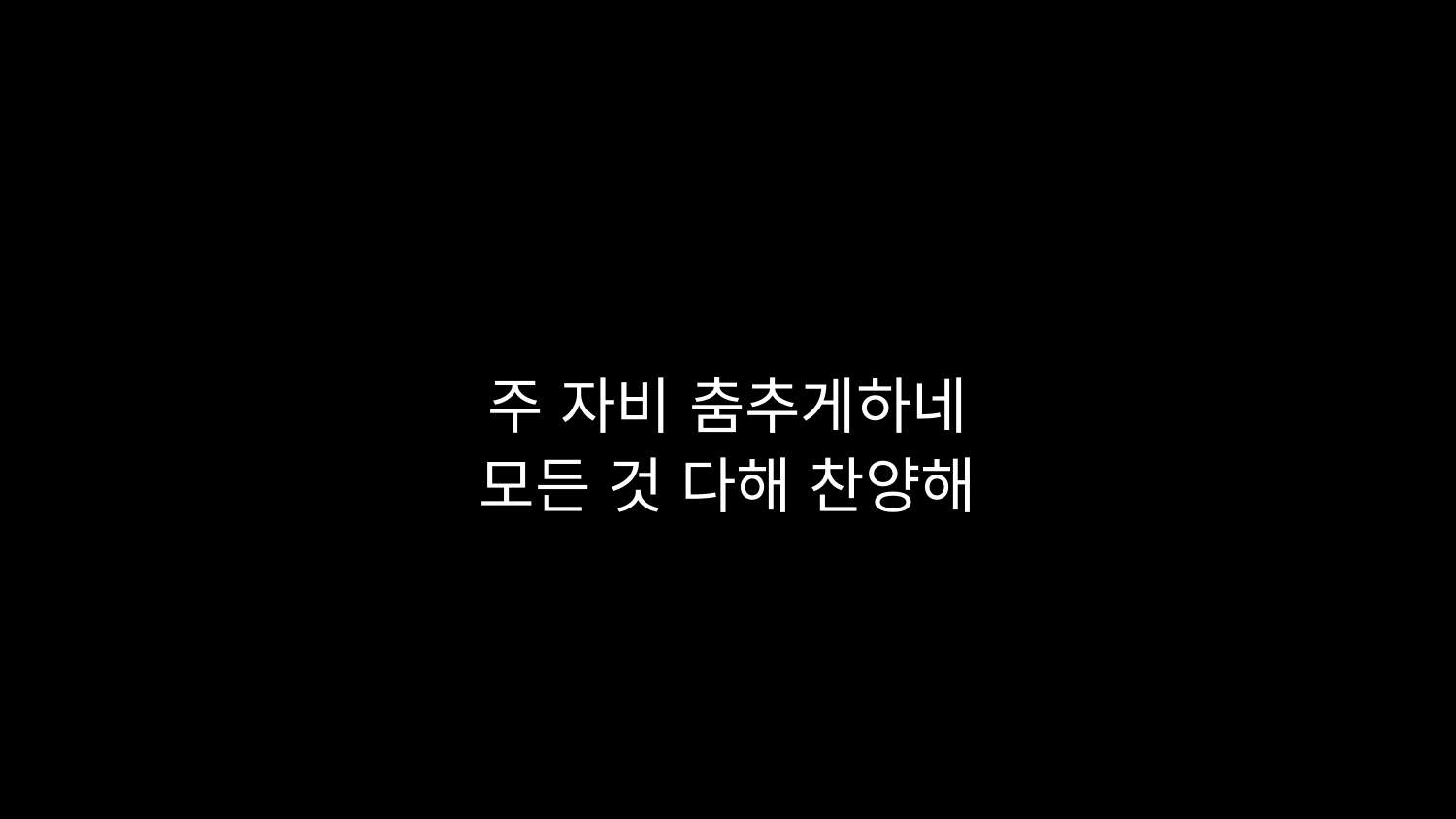

# 주 자비 춤추게하네 모든 것 다해 찬양해